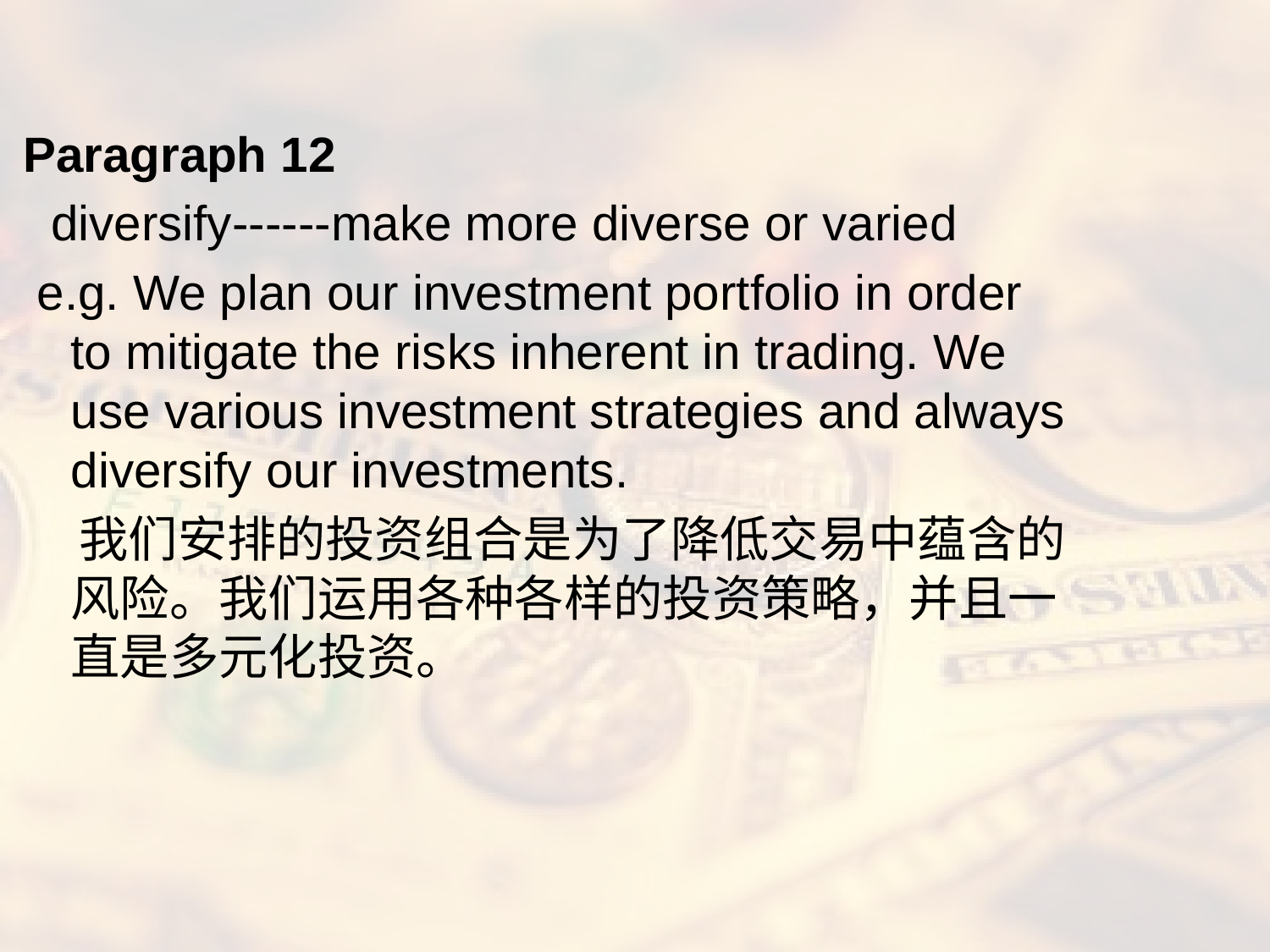

#
Paragraph 12
  diversify------make more diverse or varied
 e.g. We plan our investment portfolio in order to mitigate the risks inherent in trading. We use various investment strategies and always diversify our investments.
    我们安排的投资组合是为了降低交易中蕴含的风险。我们运用各种各样的投资策略，并且一直是多元化投资。